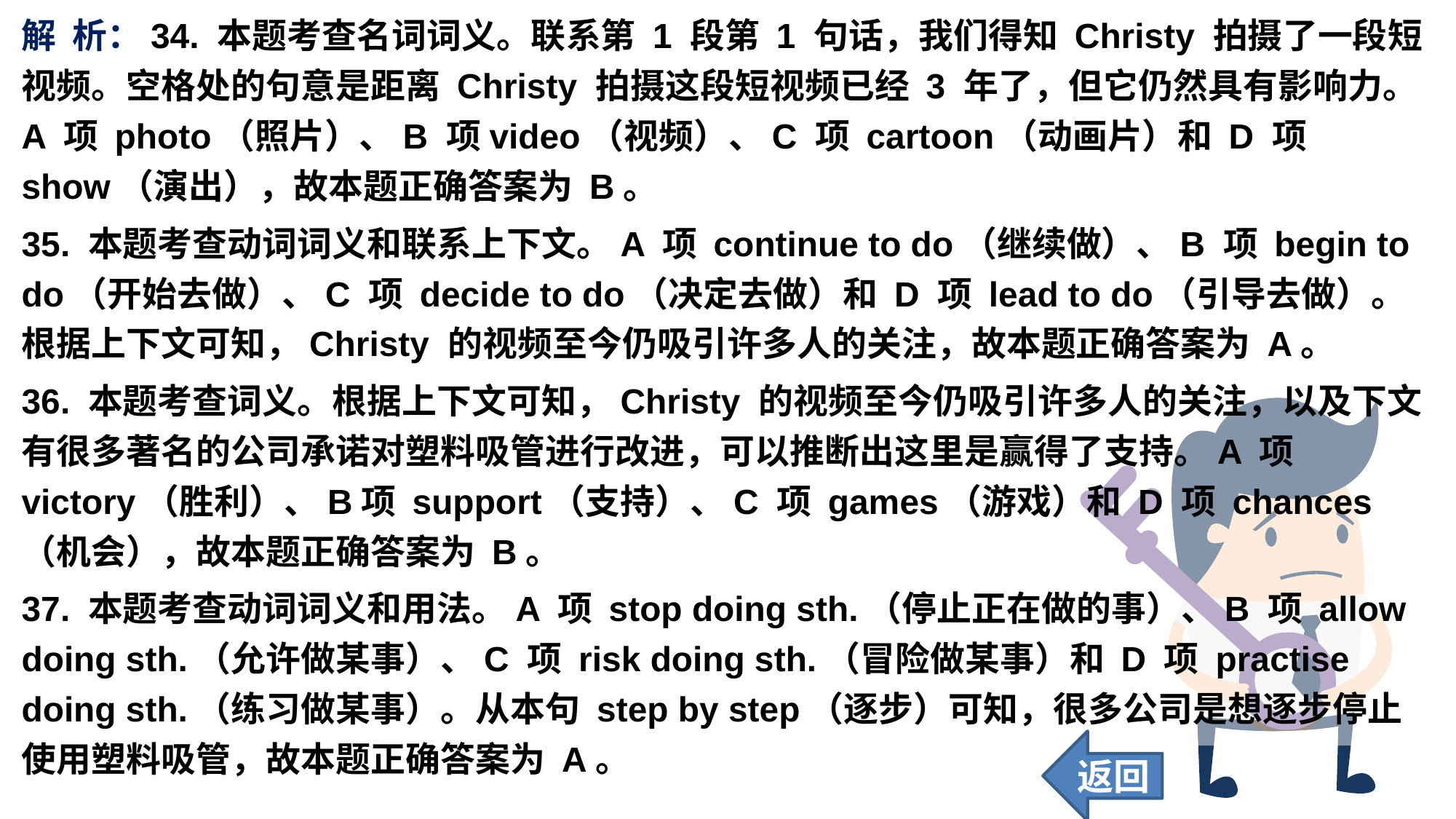

解  析：34. 本题考查名词词义。联系第 1 段第 1 句话，我们得知 Christy 拍摄了一段短视频。空格处的句意是距离 Christy 拍摄这段短视频已经 3 年了，但它仍然具有影响力。A 项 photo（照片）、B 项video（视频）、C 项 cartoon（动画片）和 D 项 show（演出），故本题正确答案为 B。
35. 本题考查动词词义和联系上下文。A 项 continue to do（继续做）、B 项 begin to do（开始去做）、C 项 decide to do（决定去做）和 D 项 lead to do（引导去做）。根据上下文可知，Christy 的视频至今仍吸引许多人的关注，故本题正确答案为 A。
36. 本题考查词义。根据上下文可知，Christy 的视频至今仍吸引许多人的关注，以及下文有很多著名的公司承诺对塑料吸管进行改进，可以推断出这里是赢得了支持。A 项 victory（胜利）、B项 support（支持）、C 项 games（游戏）和 D 项 chances（机会），故本题正确答案为 B。
37. 本题考查动词词义和用法。A 项 stop doing sth.（停止正在做的事）、B 项 allow doing sth.（允许做某事）、C 项 risk doing sth.（冒险做某事）和 D 项 practise doing sth.（练习做某事）。从本句 step by step（逐步）可知，很多公司是想逐步停止使用塑料吸管，故本题正确答案为 A。

返回
114